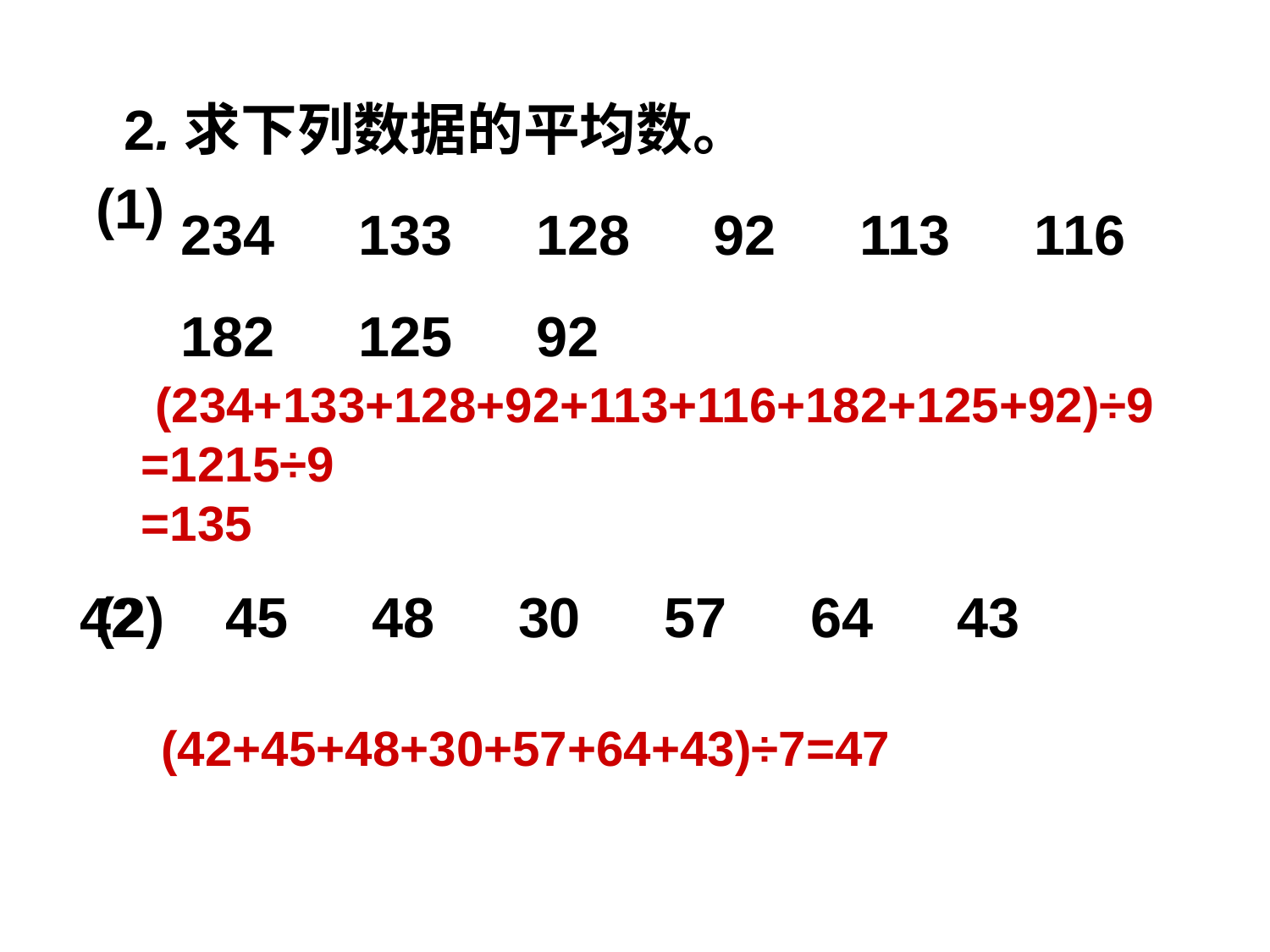

2.求下列数据的平均数。
234　133　128　92　113　116
182　125　92
(1)
  (234+133+128+92+113+116+182+125+92)÷9
 =1215÷9
 =135
(2)
42　45　48　30　57　64　43
 (42+45+48+30+57+64+43)÷7=47